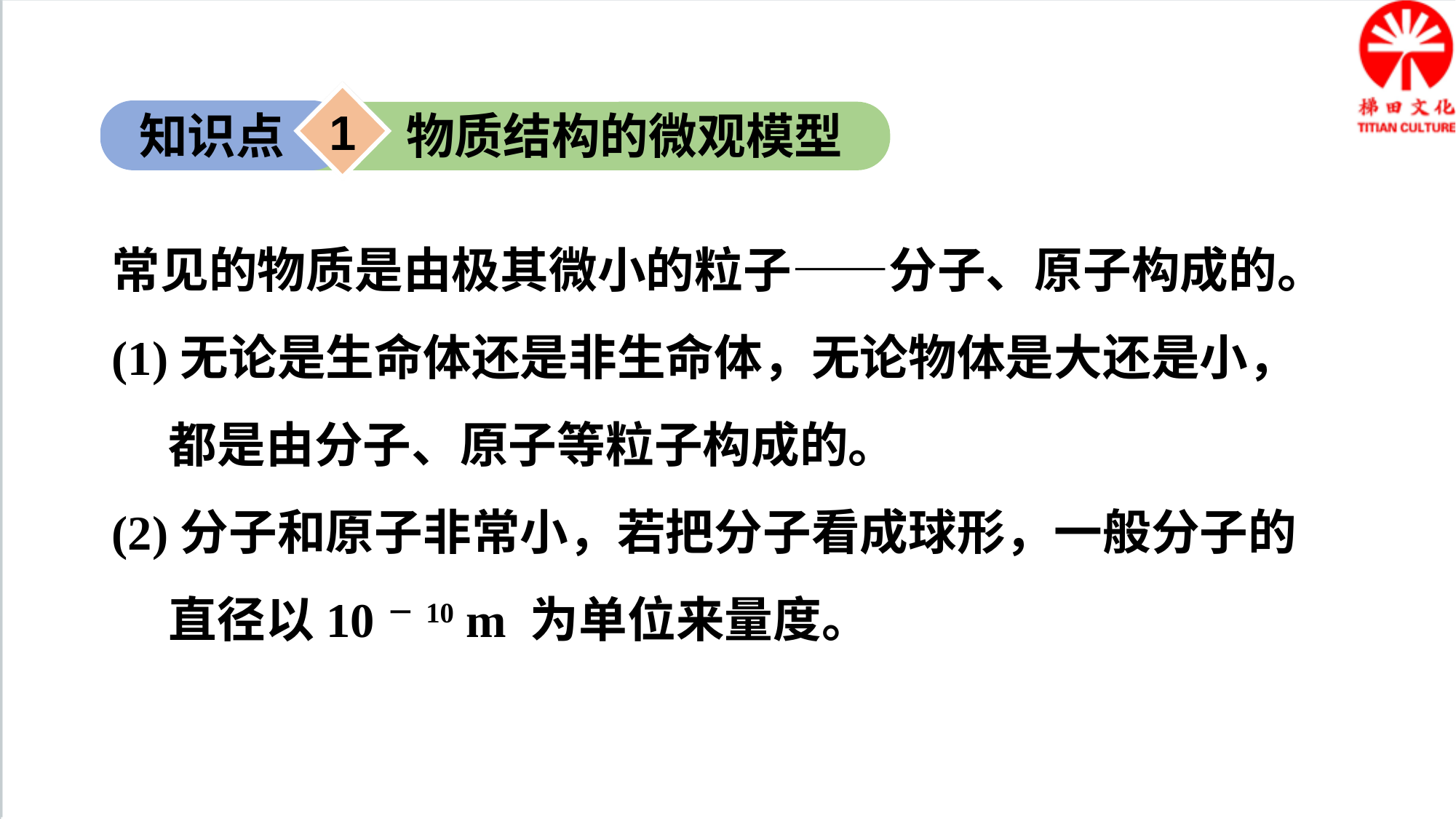

1
知识点
物质结构的微观模型

常见的物质是由极其微小的粒子——分子、原子构成的。
(1)无论是生命体还是非生命体，无论物体是大还是小，都是由分子、原子等粒子构成的。
(2)分子和原子非常小，若把分子看成球形，一般分子的直径以10－10 m 为单位来量度。